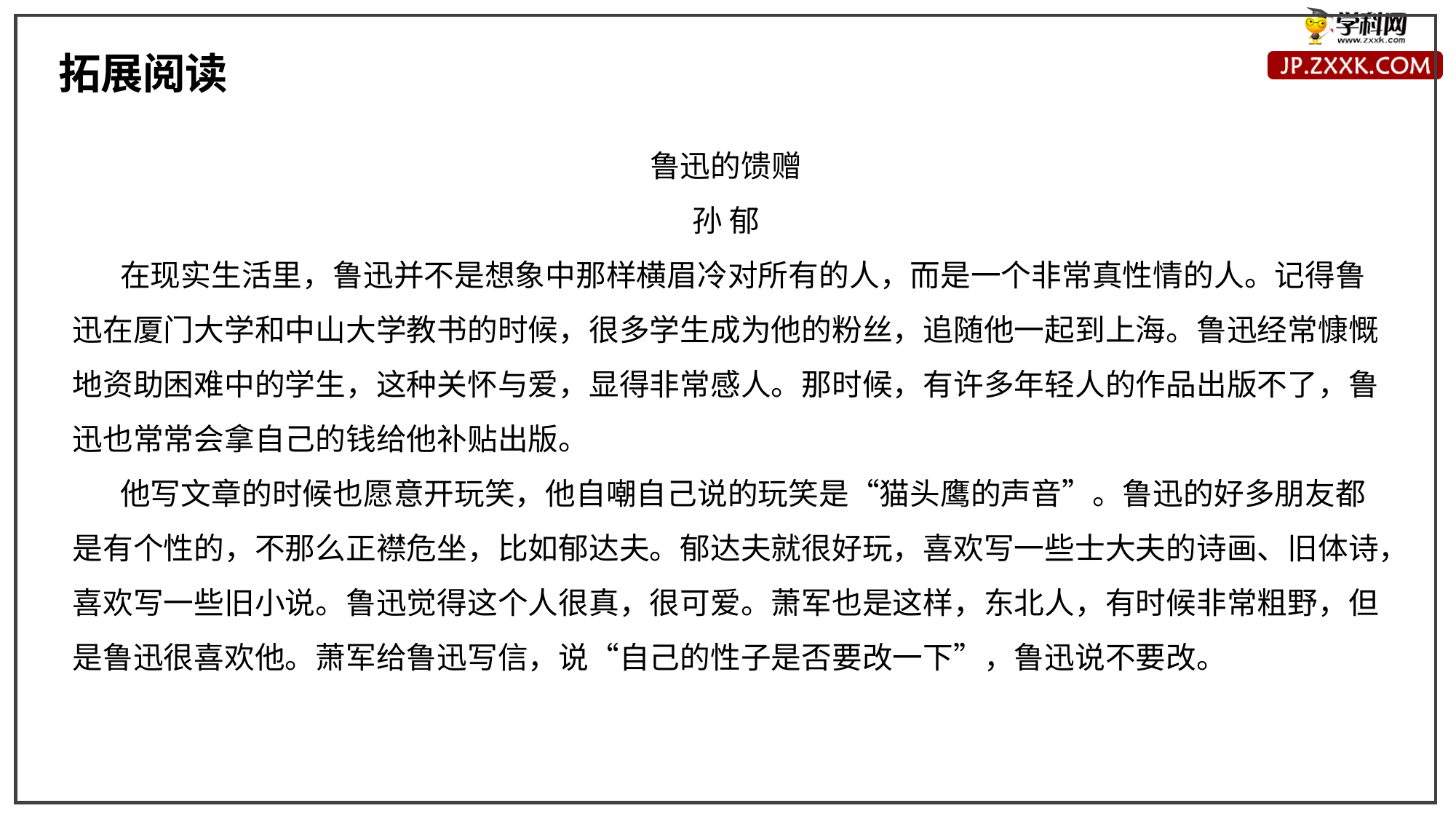

拓展阅读
鲁迅的馈赠
孙 郁
      在现实生活里，鲁迅并不是想象中那样横眉冷对所有的人，而是一个非常真性情的人。记得鲁迅在厦门大学和中山大学教书的时候，很多学生成为他的粉丝，追随他一起到上海。鲁迅经常慷慨地资助困难中的学生，这种关怀与爱，显得非常感人。那时候，有许多年轻人的作品出版不了，鲁迅也常常会拿自己的钱给他补贴出版。
      他写文章的时候也愿意开玩笑，他自嘲自己说的玩笑是“猫头鹰的声音”。鲁迅的好多朋友都是有个性的，不那么正襟危坐，比如郁达夫。郁达夫就很好玩，喜欢写一些士大夫的诗画、旧体诗，喜欢写一些旧小说。鲁迅觉得这个人很真，很可爱。萧军也是这样，东北人，有时候非常粗野，但是鲁迅很喜欢他。萧军给鲁迅写信，说“自己的性子是否要改一下”，鲁迅说不要改。